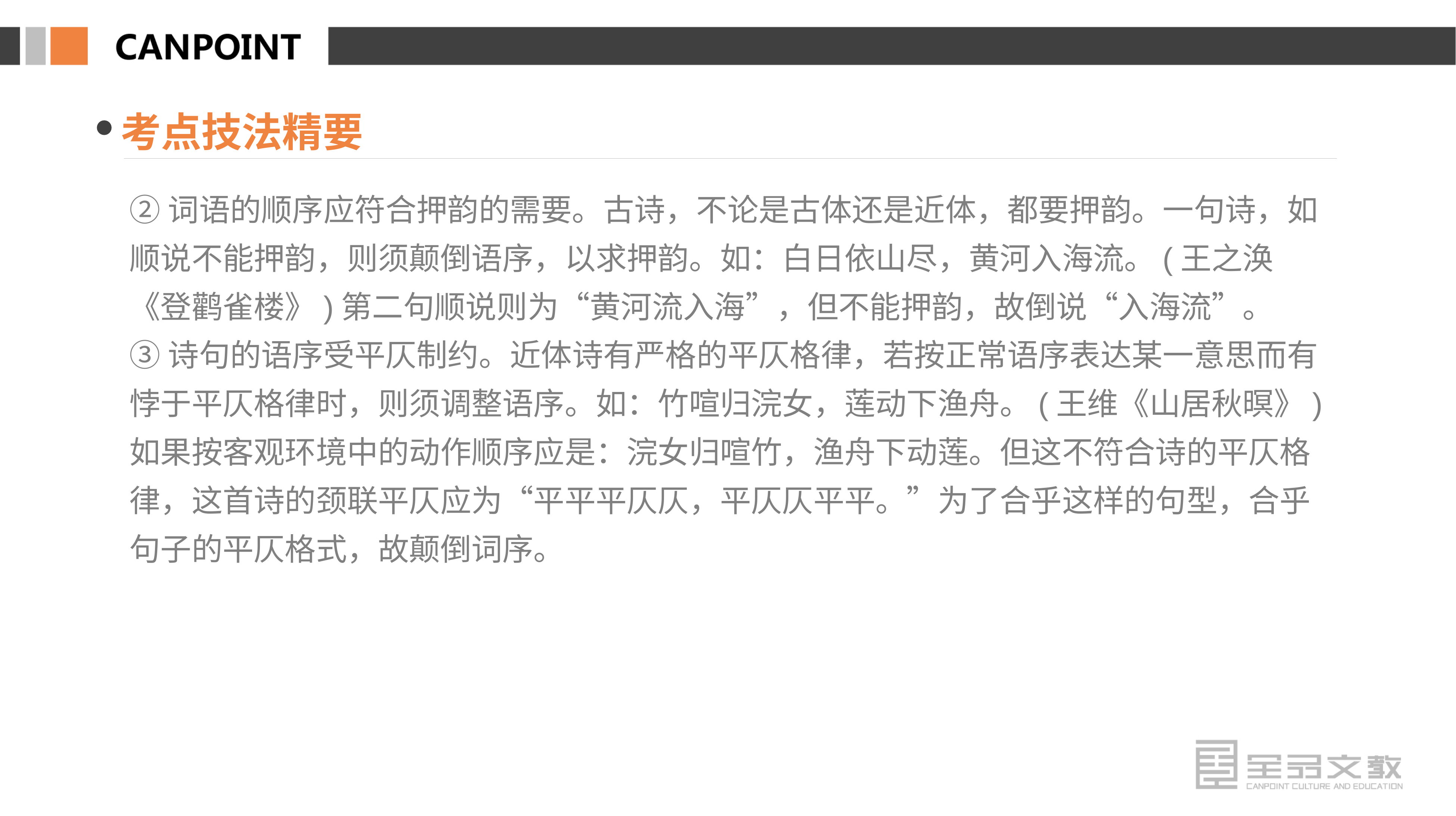

考点技法精要

②词语的顺序应符合押韵的需要。古诗，不论是古体还是近体，都要押韵。一句诗，如顺说不能押韵，则须颠倒语序，以求押韵。如：白日依山尽，黄河入海流。(王之涣《登鹳雀楼》)第二句顺说则为“黄河流入海”，但不能押韵，故倒说“入海流”。
③诗句的语序受平仄制约。近体诗有严格的平仄格律，若按正常语序表达某一意思而有悖于平仄格律时，则须调整语序。如：竹喧归浣女，莲动下渔舟。(王维《山居秋暝》)如果按客观环境中的动作顺序应是：浣女归喧竹，渔舟下动莲。但这不符合诗的平仄格律，这首诗的颈联平仄应为“平平平仄仄，平仄仄平平。”为了合乎这样的句型，合乎句子的平仄格式，故颠倒词序。